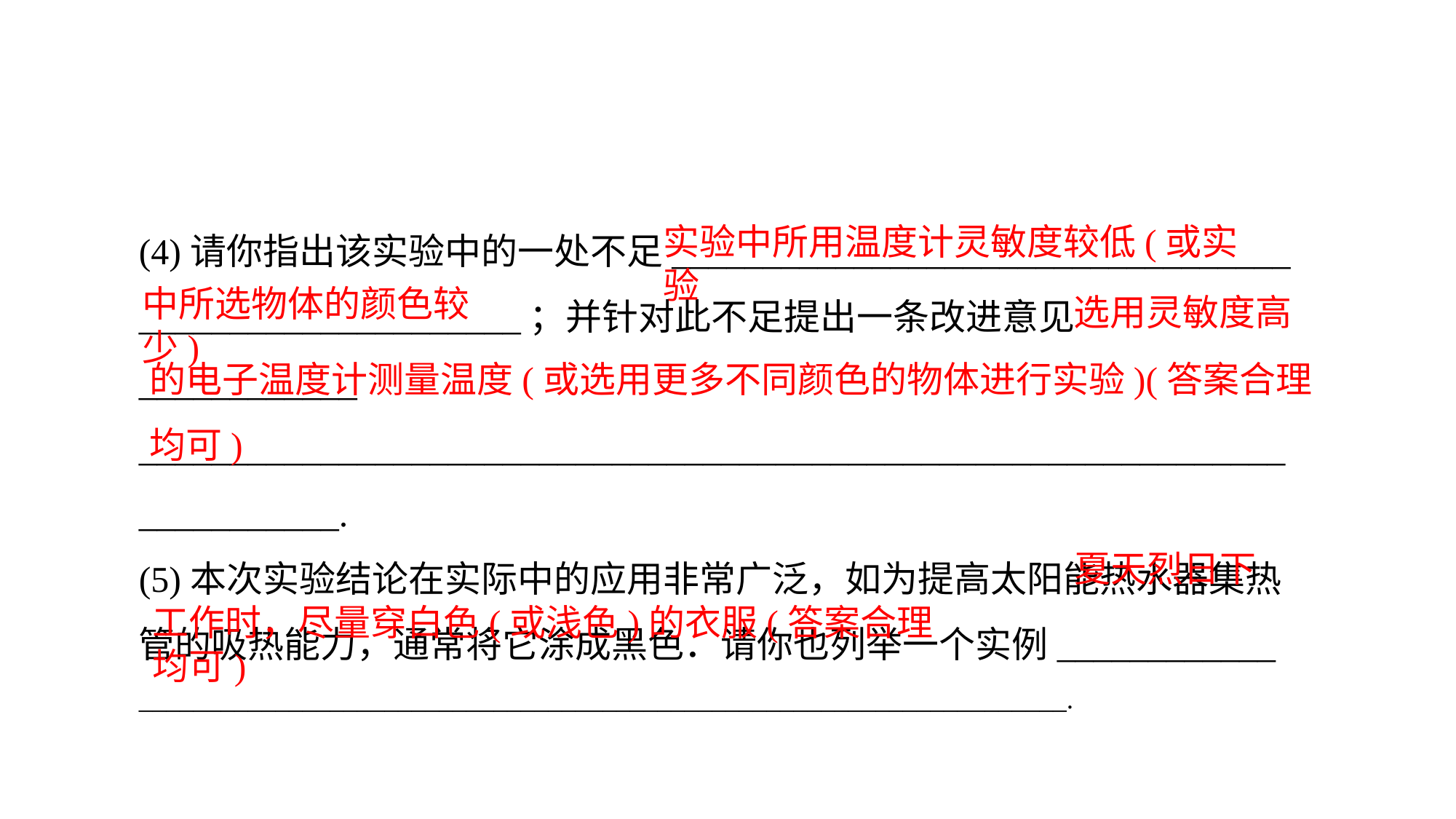

(4)请你指出该实验中的一处不足__________________________________
_____________________；并针对此不足提出一条改进意见____________
__________________________________________________________________________.(5)本次实验结论在实际中的应用非常广泛，如为提高太阳能热水器集热管的吸热能力，通常将它涂成黑色．请你也列举一个实例____________
____________________________________________________________________.
实验中所用温度计灵敏度较低(或实验
选用灵敏度高
中所选物体的颜色较少)
的电子温度计测量温度(或选用更多不同颜色的物体进行实验)(答案合理
均可)
夏天烈日下
工作时，尽量穿白色(或浅色)的衣服(答案合理均可)